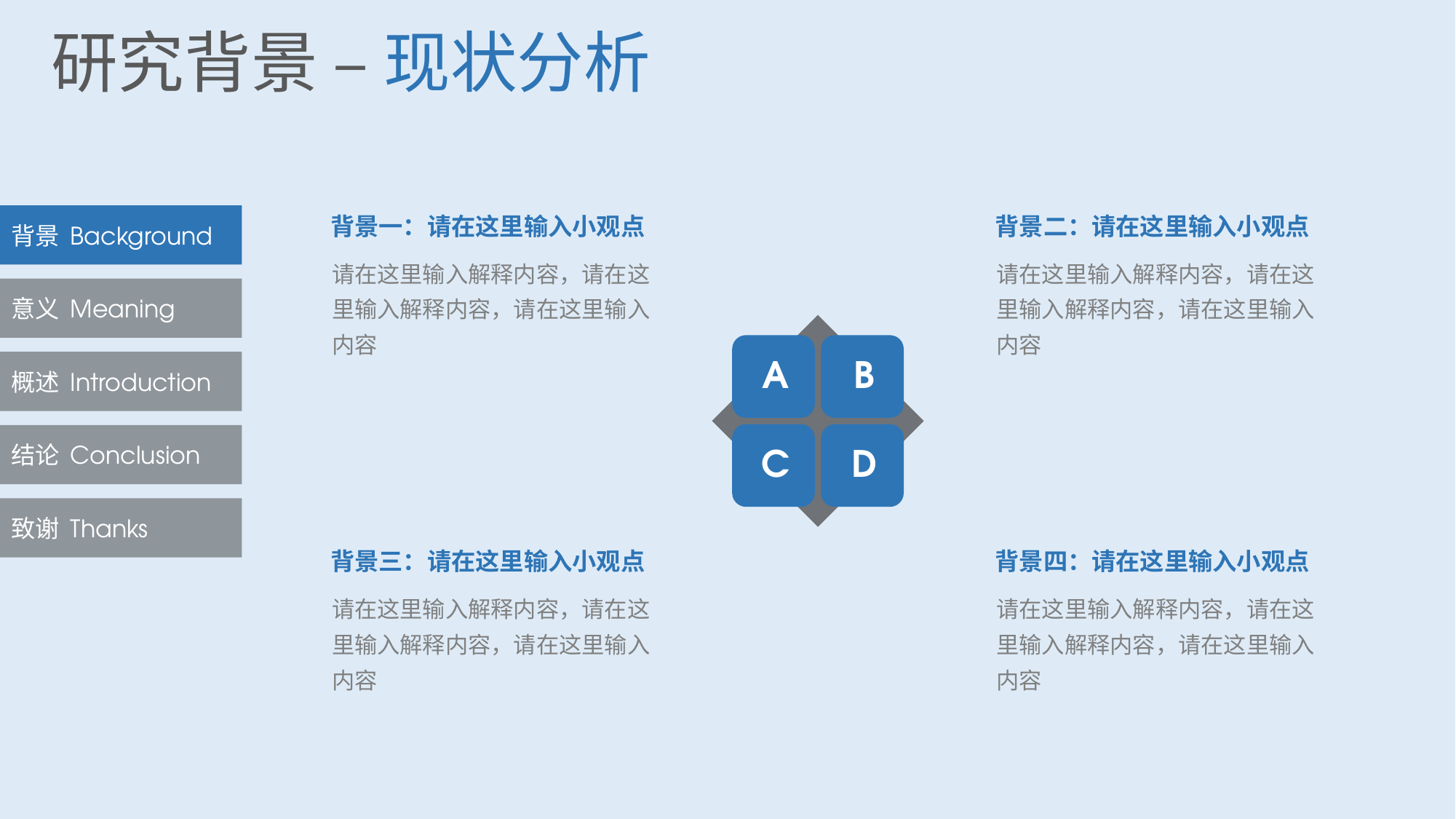

研究背景 – 现状分析
背景一：请在这里输入小观点
背景二：请在这里输入小观点
背景 Background
请在这里输入解释内容，请在这里输入解释内容，请在这里输入内容
请在这里输入解释内容，请在这里输入解释内容，请在这里输入内容
意义 Meaning
A
B
C
D
概述 Introduction
结论 Conclusion
致谢 Thanks
背景三：请在这里输入小观点
背景四：请在这里输入小观点
请在这里输入解释内容，请在这里输入解释内容，请在这里输入内容
请在这里输入解释内容，请在这里输入解释内容，请在这里输入内容